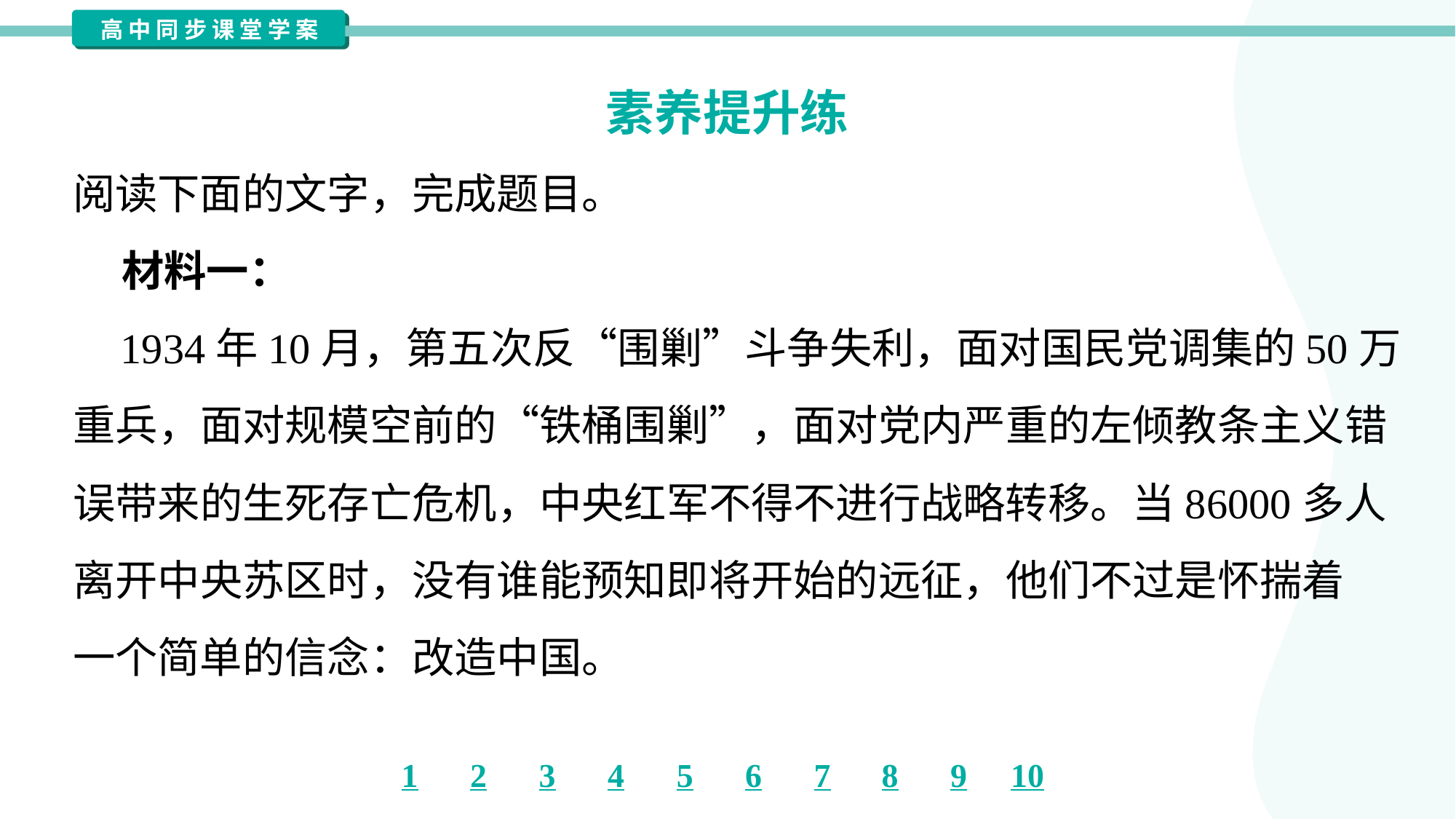

素养提升练
阅读下面的文字，完成题目。
    材料一：
    1934年10月，第五次反“围剿”斗争失利，面对国民党调集的50万
重兵，面对规模空前的“铁桶围剿”，面对党内严重的左倾教条主义错
误带来的生死存亡危机，中央红军不得不进行战略转移。当86000多人
离开中央苏区时，没有谁能预知即将开始的远征，他们不过是怀揣着
一个简单的信念：改造中国。